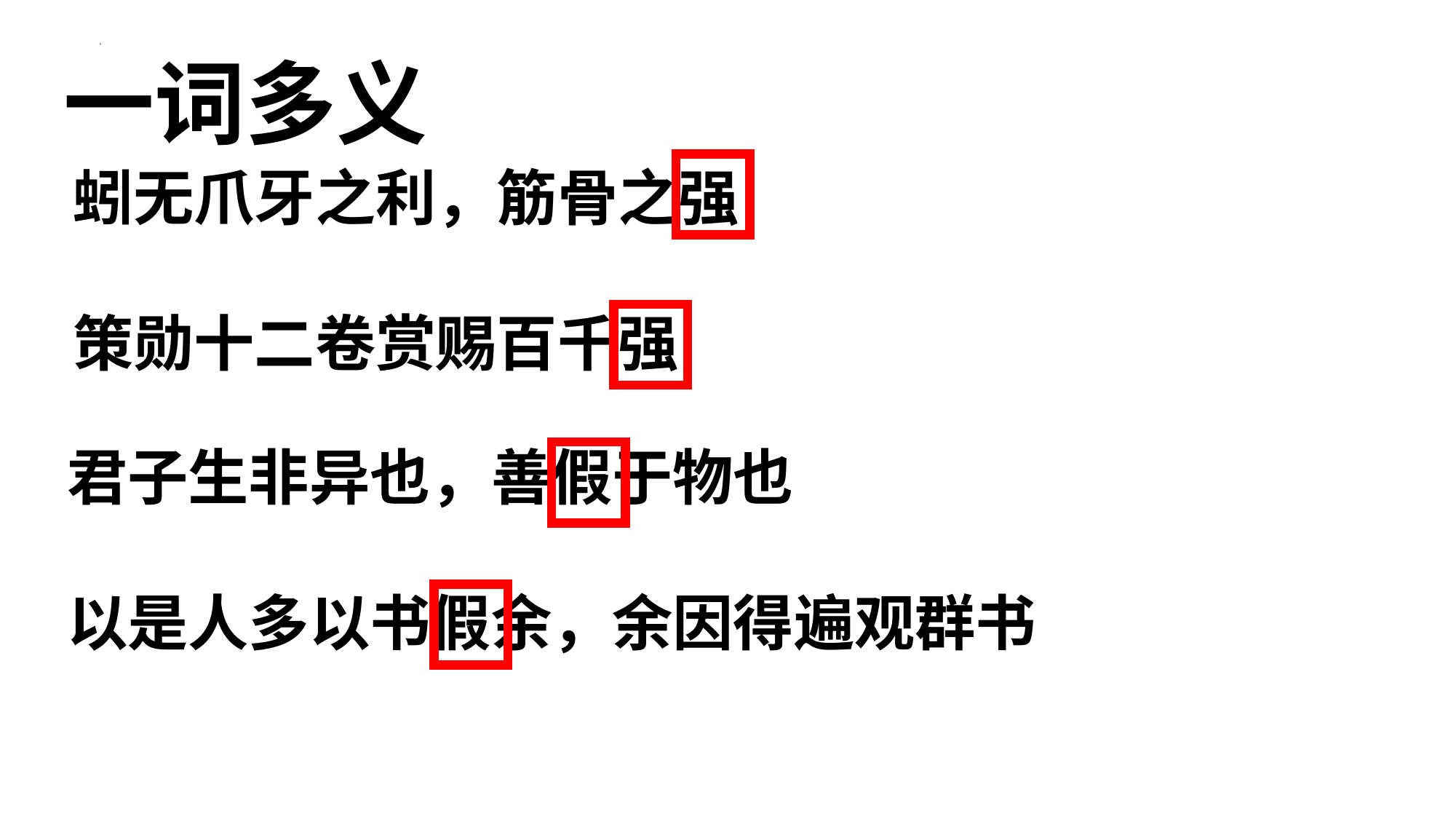

一词多义
蚓无爪牙之利，筋骨之强

策勋十二卷赏赐百千强

君子生非异也，善假于物也

以是人多以书假余，余因得遍观群书